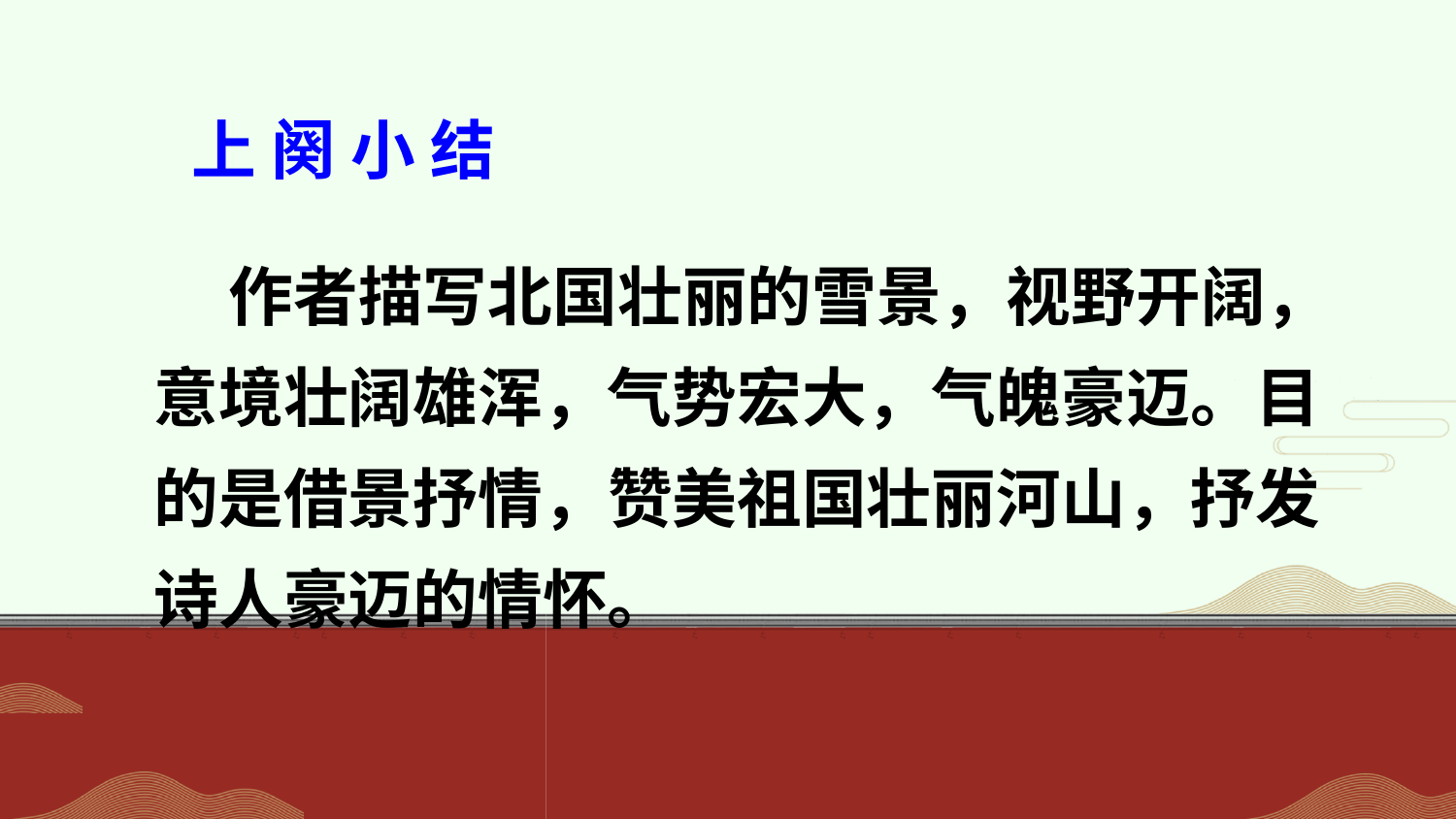

上 阕 小 结
    作者描写北国壮丽的雪景，视野开阔，意境壮阔雄浑，气势宏大，气魄豪迈。目的是借景抒情，赞美祖国壮丽河山，抒发诗人豪迈的情怀。